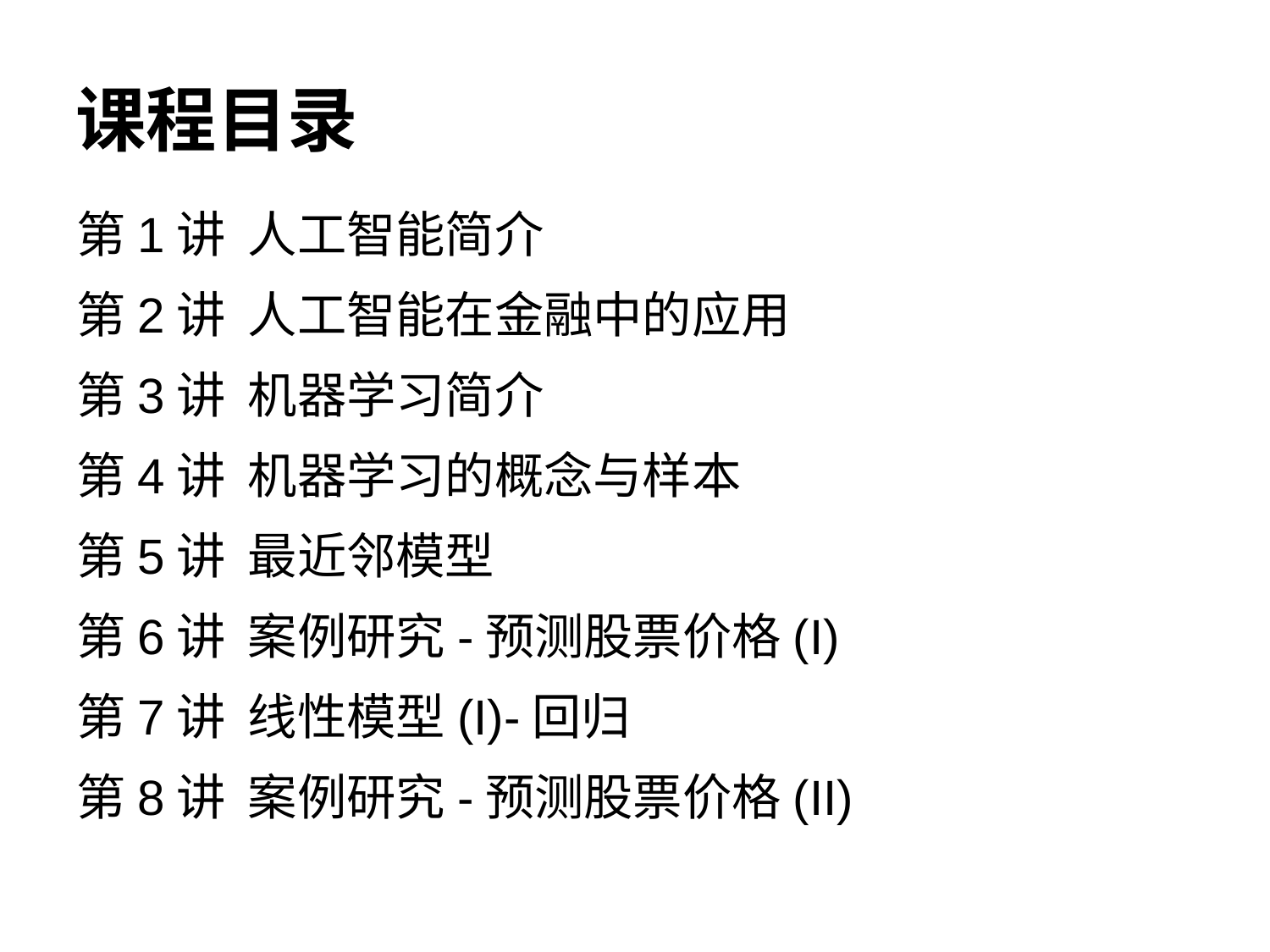

# 课程目录
第1讲  人工智能简介
第2讲  人工智能在金融中的应用
第3讲  机器学习简介
第4讲  机器学习的概念与样本
第5讲  最近邻模型
第6讲  案例研究-预测股票价格(I)
第7讲  线性模型(I)-回归
第8讲  案例研究-预测股票价格(II)